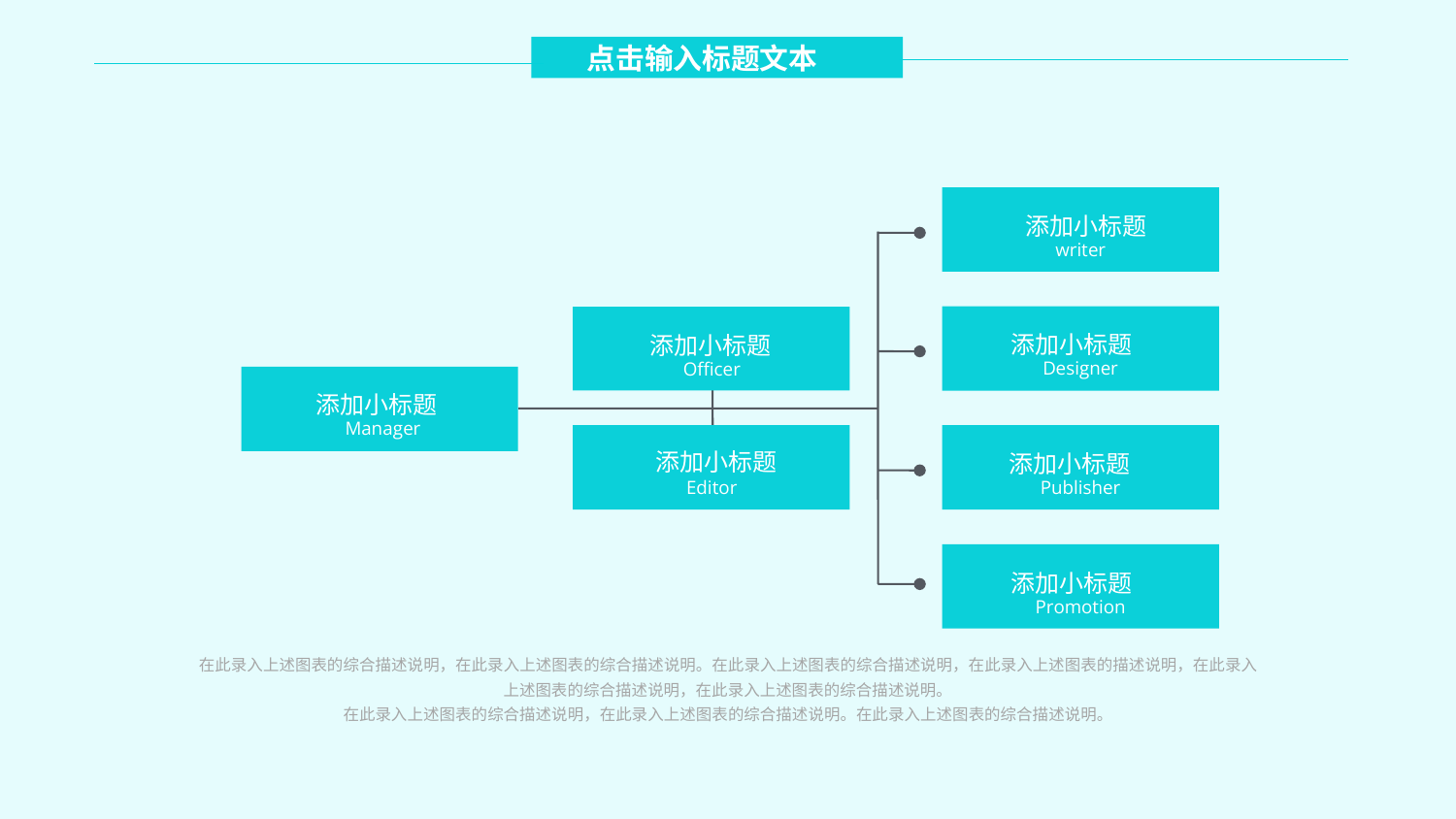

点击输入标题文本

添加小标题
writer

添加小标题
Designer

添加小标题
Officer

添加小标题
Manager

添加小标题
Editor

添加小标题
Publisher

添加小标题
Promotion

在此录入上述图表的综合描述说明，在此录入上述图表的综合描述说明。在此录入上述图表的综合描述说明，在此录入上述图表的描述说明，在此录入上述图表的综合描述说明，在此录入上述图表的综合描述说明。
在此录入上述图表的综合描述说明，在此录入上述图表的综合描述说明。在此录入上述图表的综合描述说明。